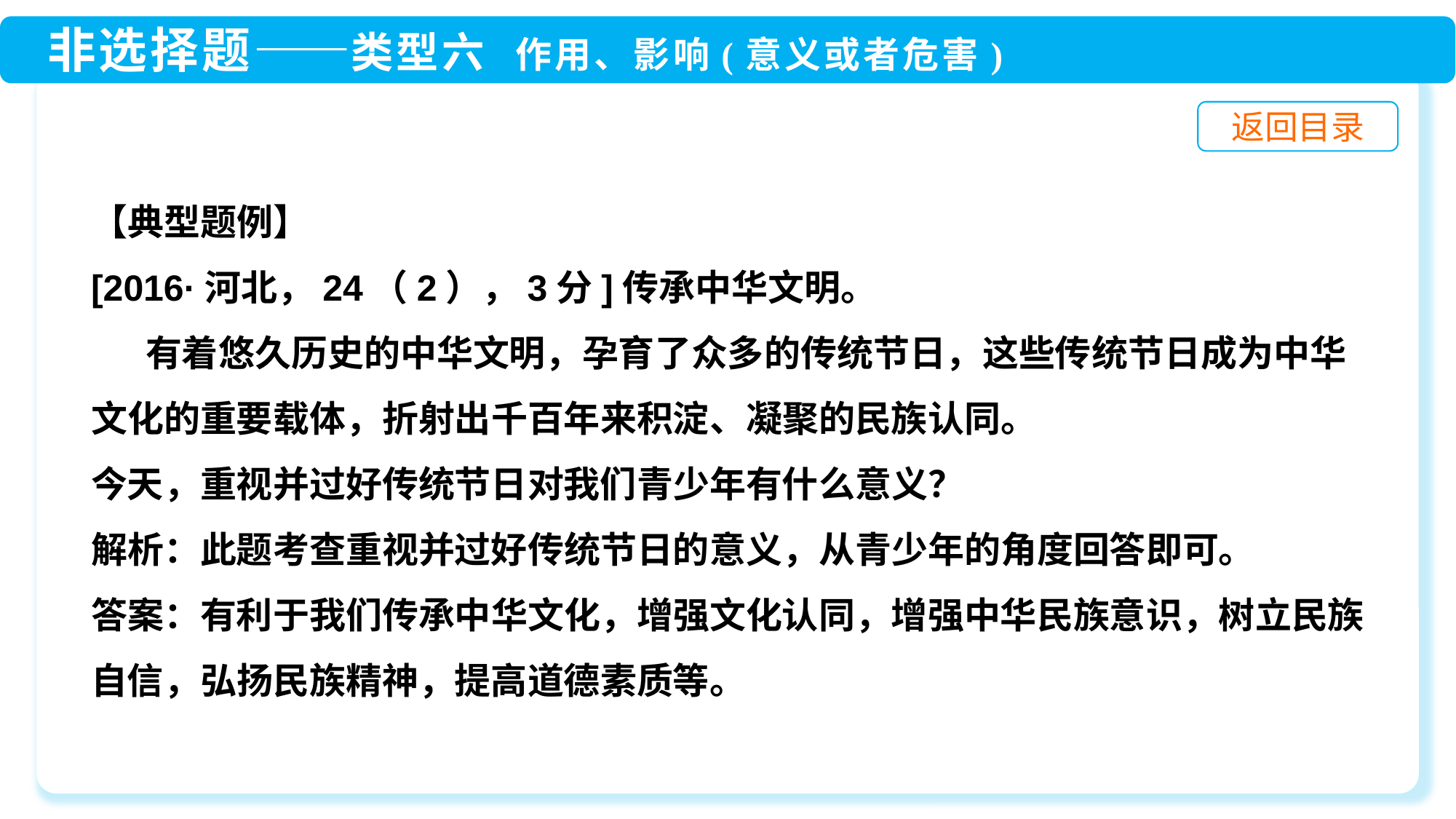

【典型题例】
[2016·河北，24（2），3分]传承中华文明。
有着悠久历史的中华文明，孕育了众多的传统节日，这些传统节日成为中华文化的重要载体，折射出千百年来积淀、凝聚的民族认同。
今天，重视并过好传统节日对我们青少年有什么意义？
解析：此题考查重视并过好传统节日的意义，从青少年的角度回答即可。
答案：有利于我们传承中华文化，增强文化认同，增强中华民族意识，树立民族自信，弘扬民族精神，提高道德素质等。